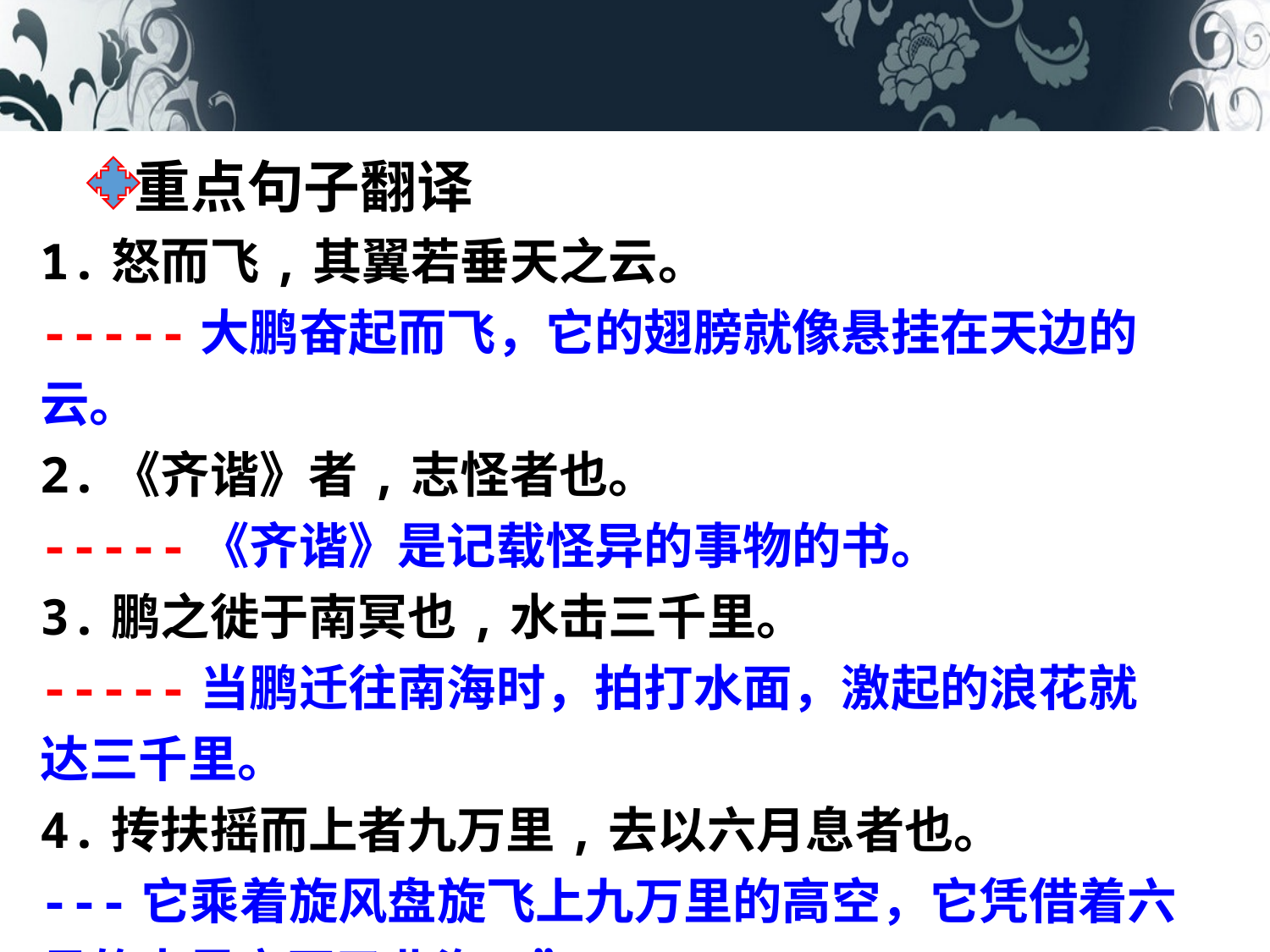

重点句子翻译
1.怒而飞,其翼若垂天之云。
-----大鹏奋起而飞，它的翅膀就像悬挂在天边的云。
2.《齐谐》者,志怪者也。
-----《齐谐》是记载怪异的事物的书。
3.鹏之徙于南冥也,水击三千里。
-----当鹏迁往南海时，拍打水面，激起的浪花就达三千里。
4.抟扶摇而上者九万里,去以六月息者也。
---它乘着旋风盘旋飞上九万里的高空，它凭借着六月的大风离开了北海。”